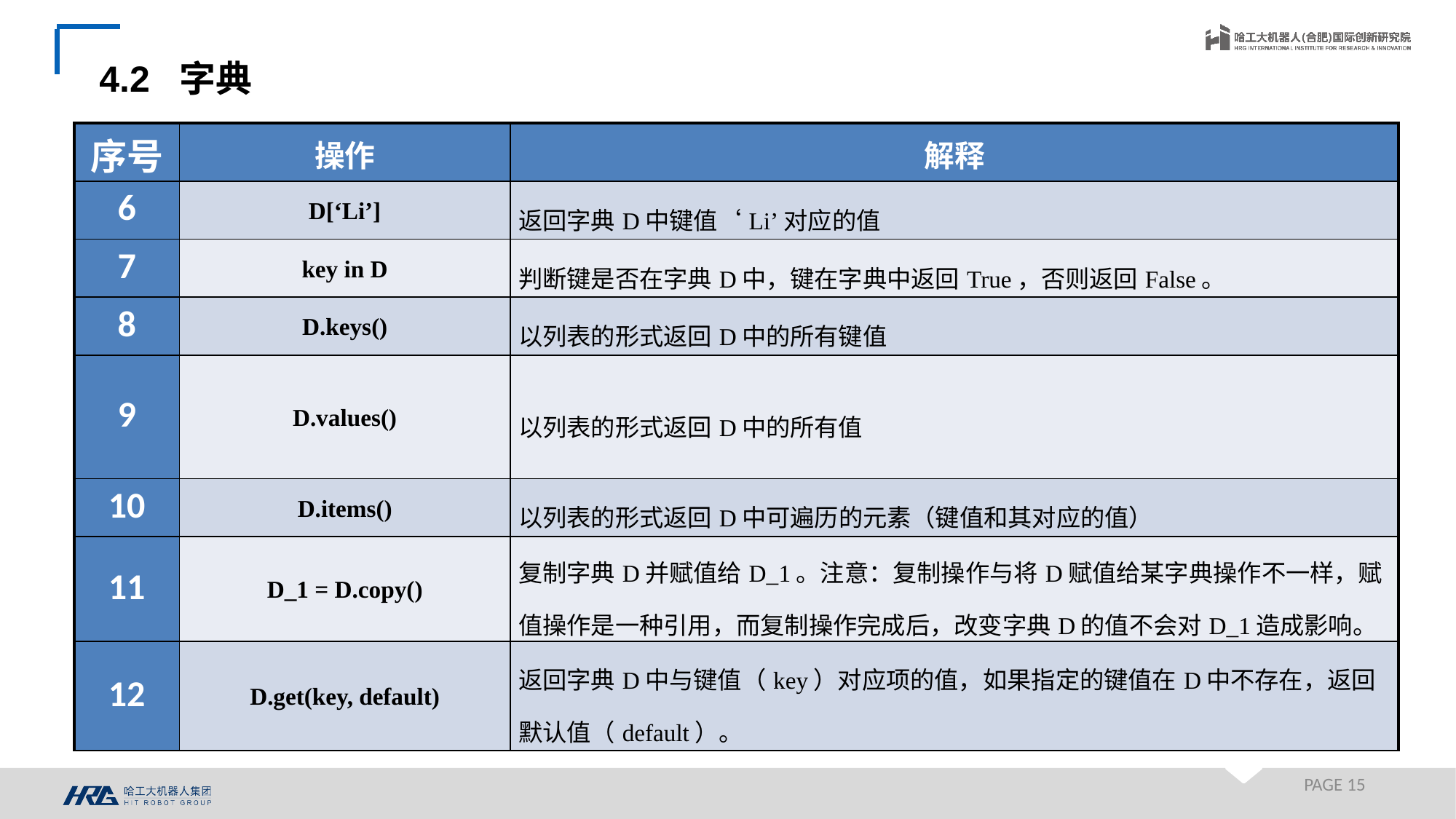

4.2  字典
| 序号 | 操作 | 解释 |
| --- | --- | --- |
| 6 | D[‘Li’] | 返回字典D中键值‘Li’对应的值 |
| 7 | key in D | 判断键是否在字典D中，键在字典中返回True，否则返回False。 |
| 8 | D.keys() | 以列表的形式返回D中的所有键值 |
| 9 | D.values() | 以列表的形式返回D中的所有值 |
| 10 | D.items() | 以列表的形式返回D中可遍历的元素（键值和其对应的值） |
| 11 | D\_1 = D.copy() | 复制字典D并赋值给D\_1。注意：复制操作与将D赋值给某字典操作不一样，赋值操作是一种引用，而复制操作完成后，改变字典D的值不会对D\_1造成影响。 |
| 12 | D.get(key, default) | 返回字典D中与键值（key）对应项的值，如果指定的键值在D中不存在，返回默认值（default）。 |